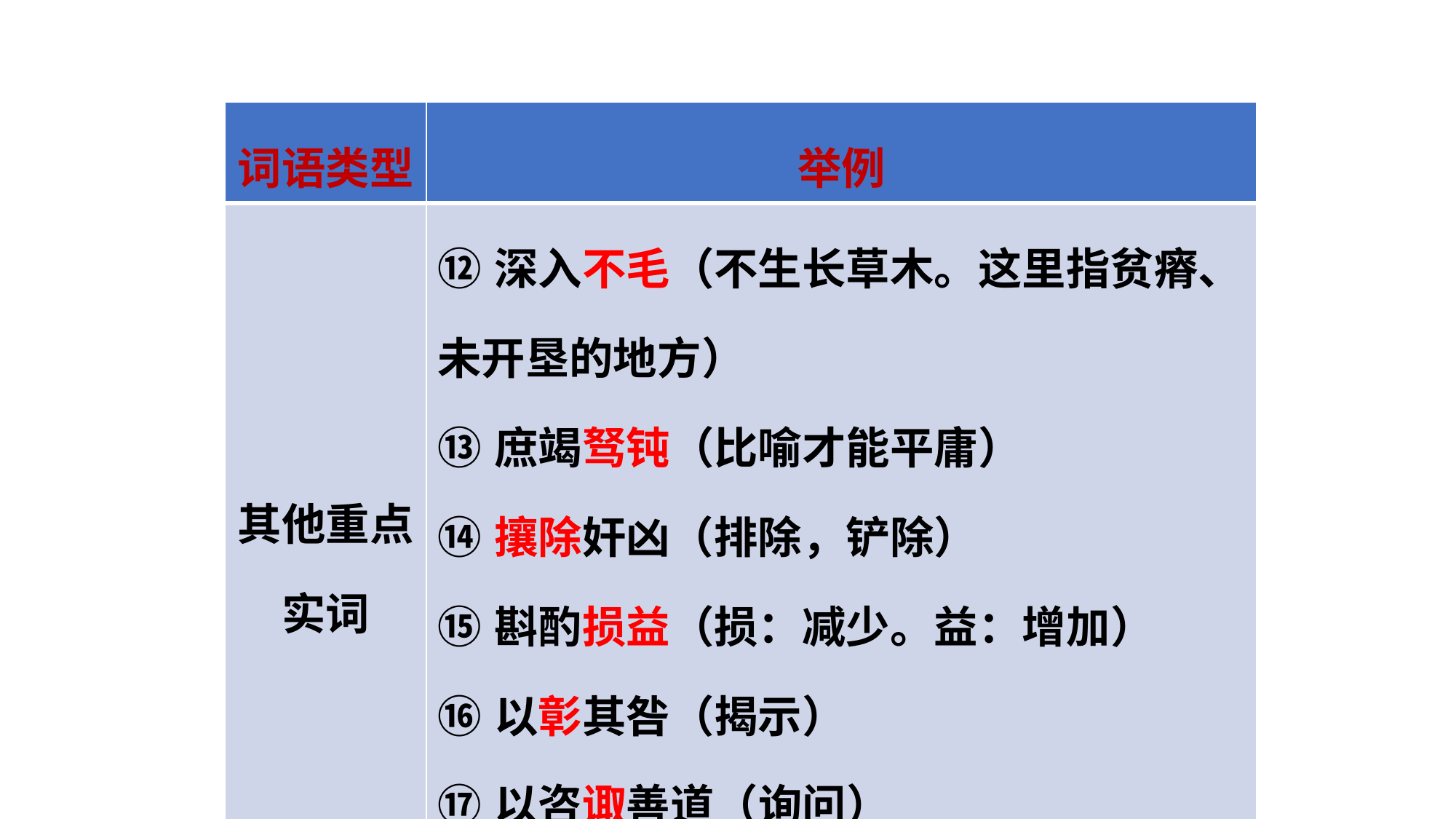

| 词语类型 | 举例 |
| --- | --- |
| 其他重点实词 | ⑫深入不毛（不生长草木。这里指贫瘠、未开垦的地方） ⑬庶竭驽钝（比喻才能平庸） ⑭攘除奸凶（排除，铲除） ⑮斟酌损益（损：减少。益：增加） ⑯以彰其咎（揭示） ⑰以咨诹善道（询问） ⑱察纳雅言（正确合理的言论） |